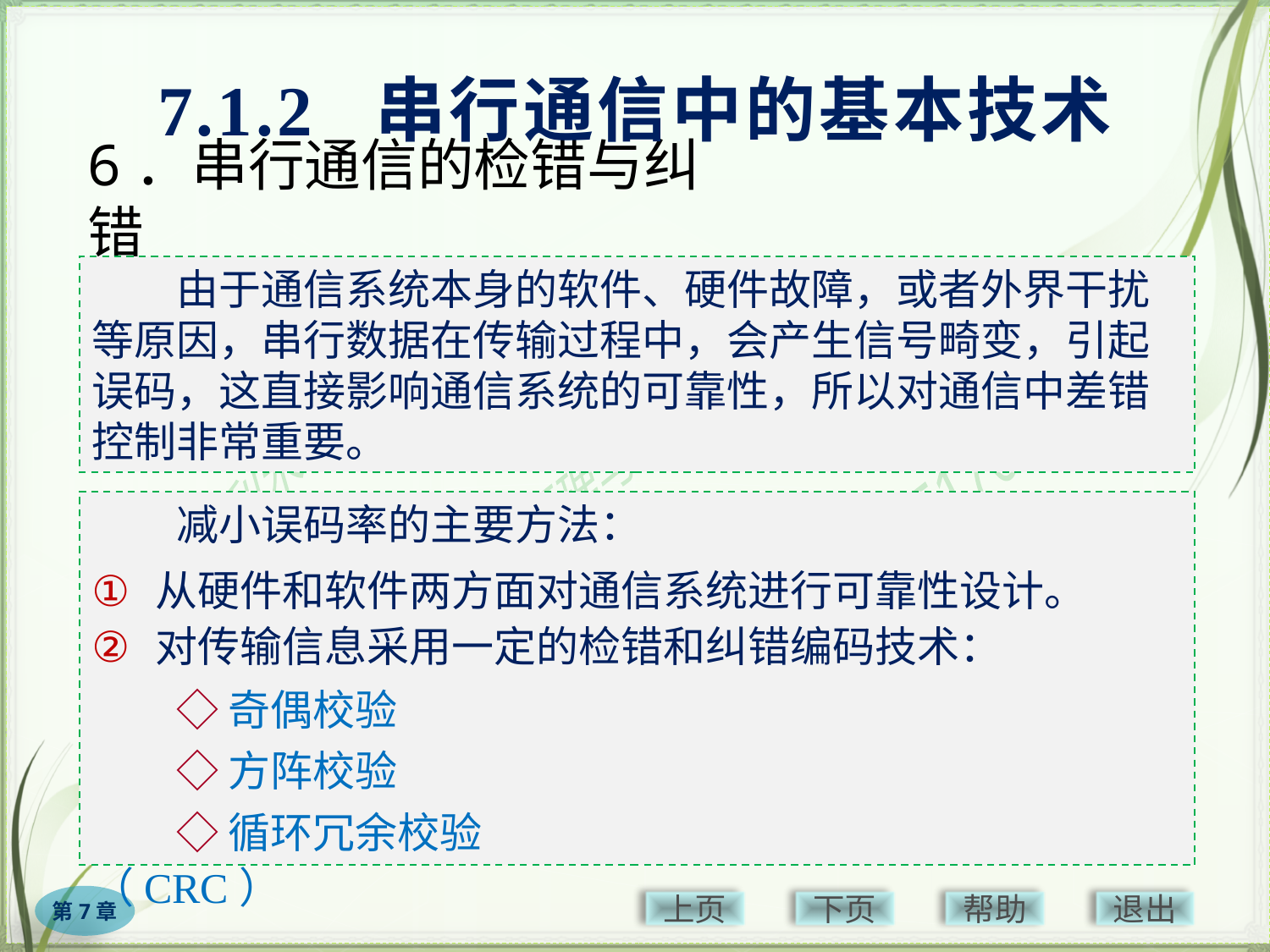

7.1.2  串行通信中的基本技术
# 6．串行通信的检错与纠错
　　由于通信系统本身的软件、硬件故障，或者外界干扰等原因，串行数据在传输过程中，会产生信号畸变，引起误码，这直接影响通信系统的可靠性，所以对通信中差错控制非常重要。
　　减小误码率的主要方法：
从硬件和软件两方面对通信系统进行可靠性设计。
对传输信息采用一定的检错和纠错编码技术：

　　◇ 奇偶校验
　　◇ 方阵校验
　　◇ 循环冗余校验（CRC）